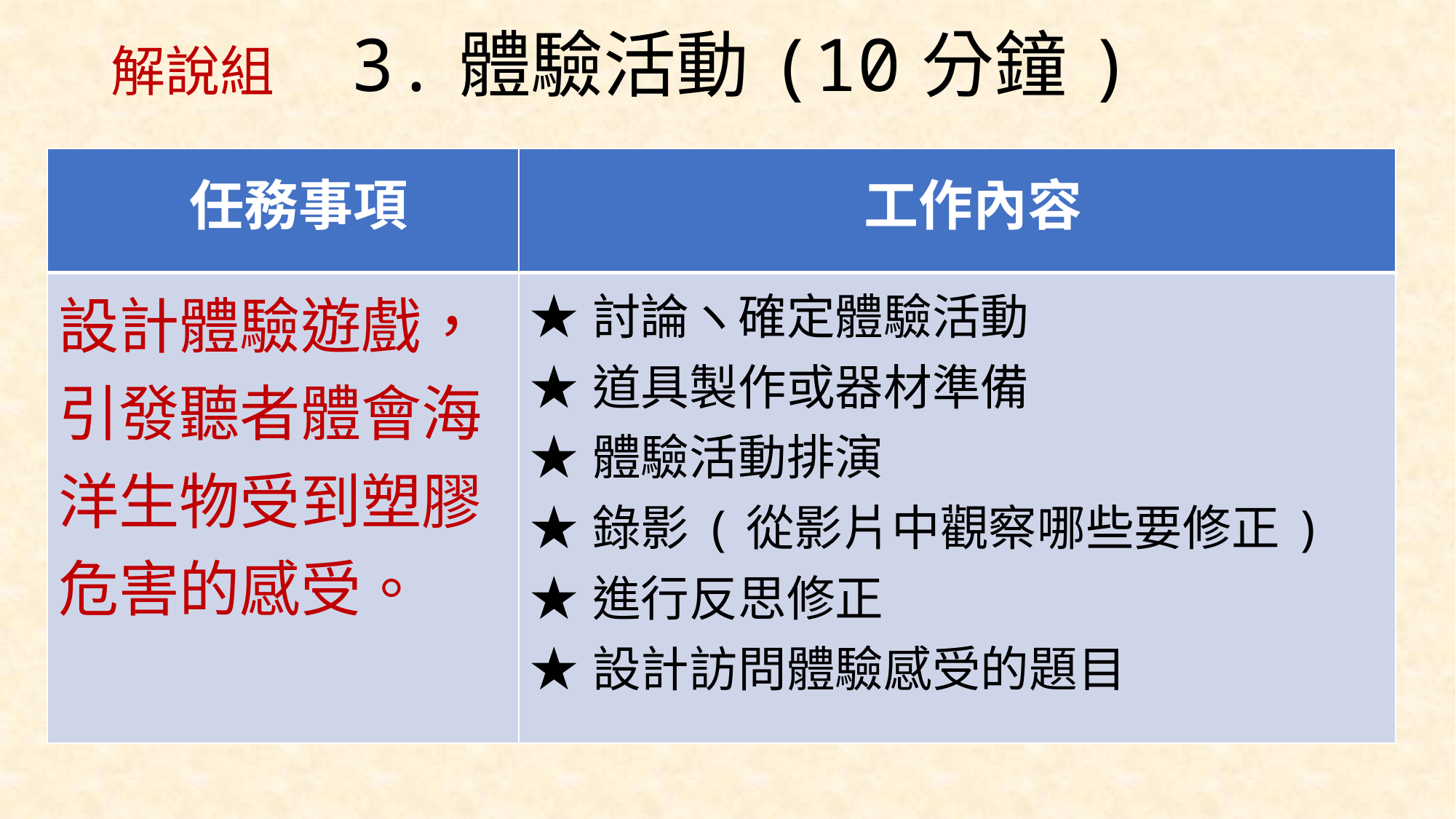

解說組     3.體驗活動(10分鐘)
| 任務事項 | 工作內容 |
| --- | --- |
| 設計體驗遊戲，引發聽者體會海洋生物受到塑膠危害的感受。 | ★討論ヽ確定體驗活動 ★道具製作或器材準備 ★體驗活動排演 ★錄影(從影片中觀察哪些要修正) ★進行反思修正 ★設計訪問體驗感受的題目 |